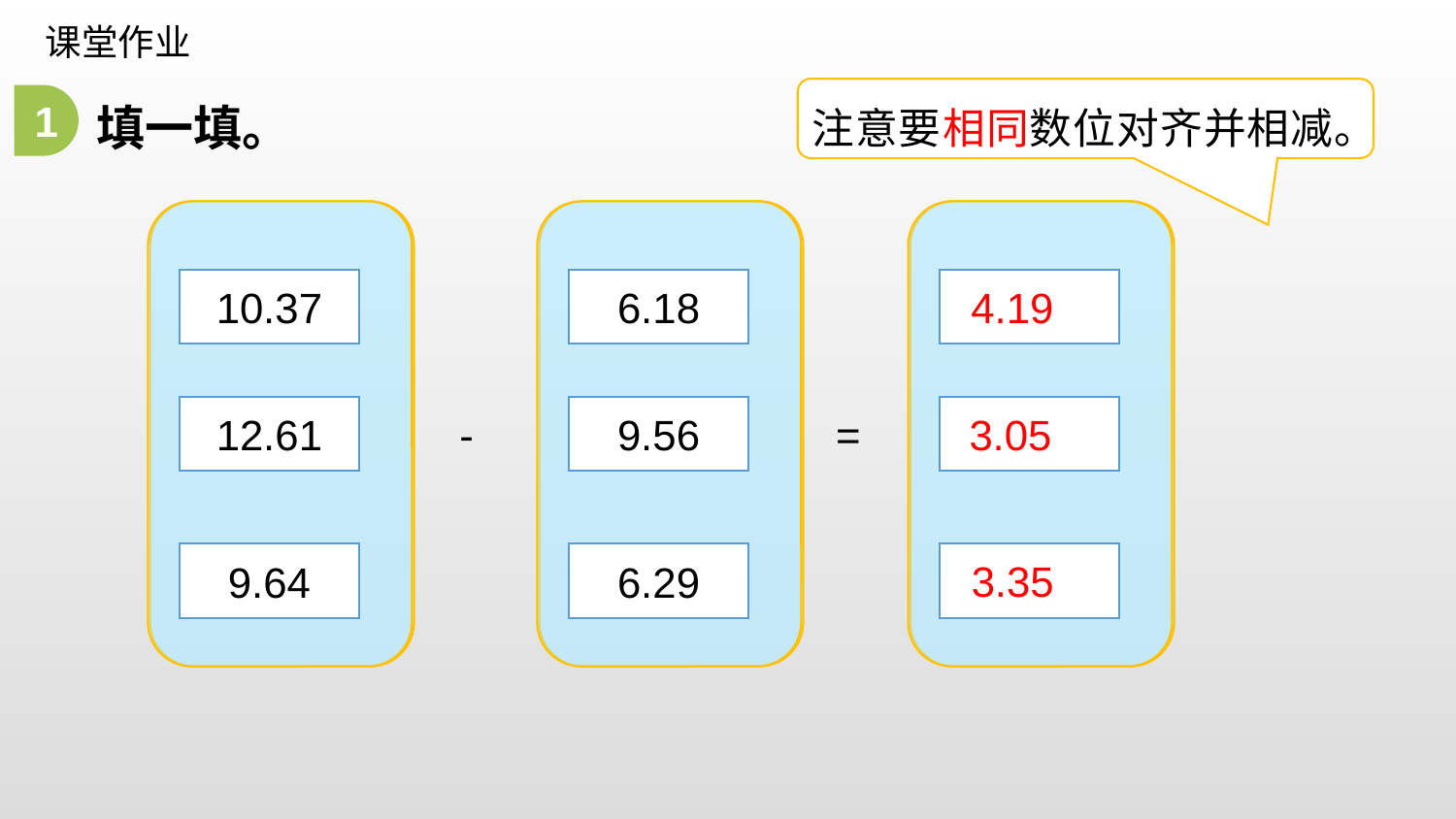

课堂作业
填一填。
注意要相同数位对齐并相减。

1

10.37
6.18

12.61
-
9.56
=

9.64
6.29

4.19
3.05
3.35